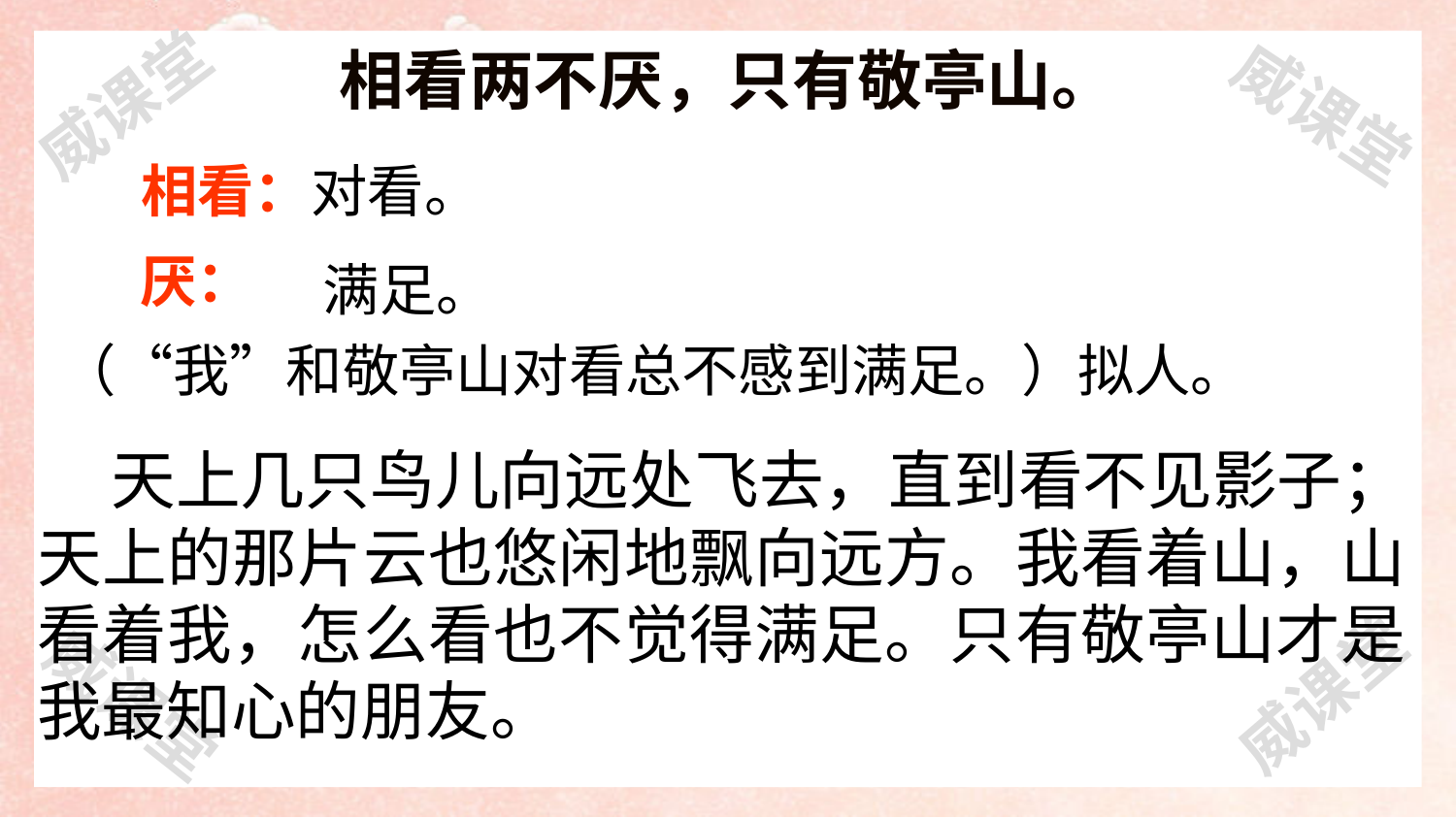

# 相看两不厌，只有敬亭山。
相看：
对看。
                 满足。
（“我”和敬亭山对看总不感到满足。）拟人。
厌：
    天上几只鸟儿向远处飞去，直到看不见影子；天上的那片云也悠闲地飘向远方。我看着山，山看着我，怎么看也不觉得满足。只有敬亭山才是我最知心的朋友。